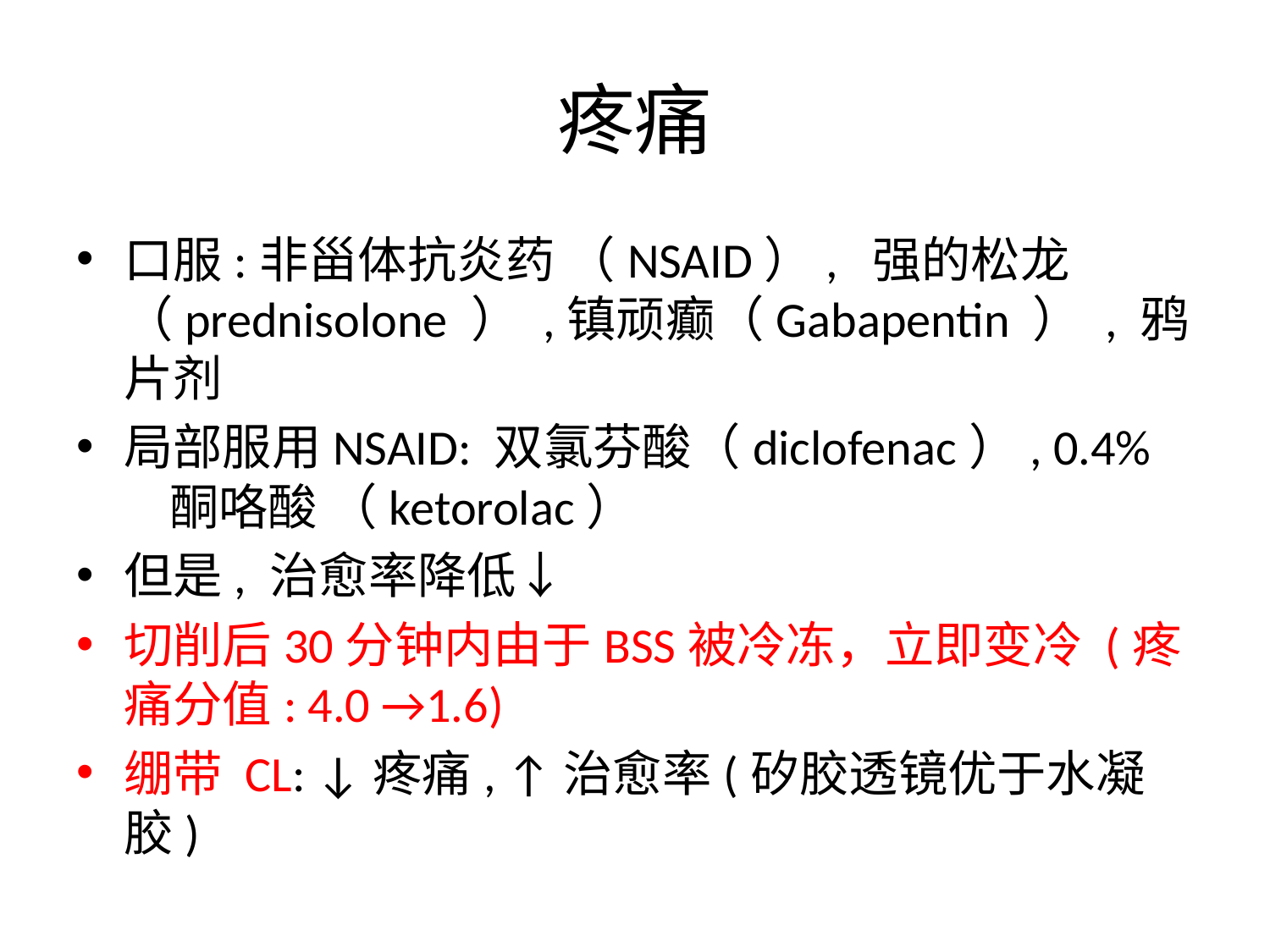

# 疼痛
口服:非甾体抗炎药 （NSAID）,  强的松龙（prednisolone ） ,镇顽癫（Gabapentin ） , 鸦片剂
局部服用NSAID: 双氯芬酸（diclofenac）, 0.4%    酮咯酸 （ketorolac）
但是, 治愈率降低↓
切削后30分钟内由于BSS被冷冻，立即变冷 (疼痛分值: 4.0 →1.6)
绷带 CL: ↓疼痛, ↑治愈率(矽胶透镜优于水凝胶)